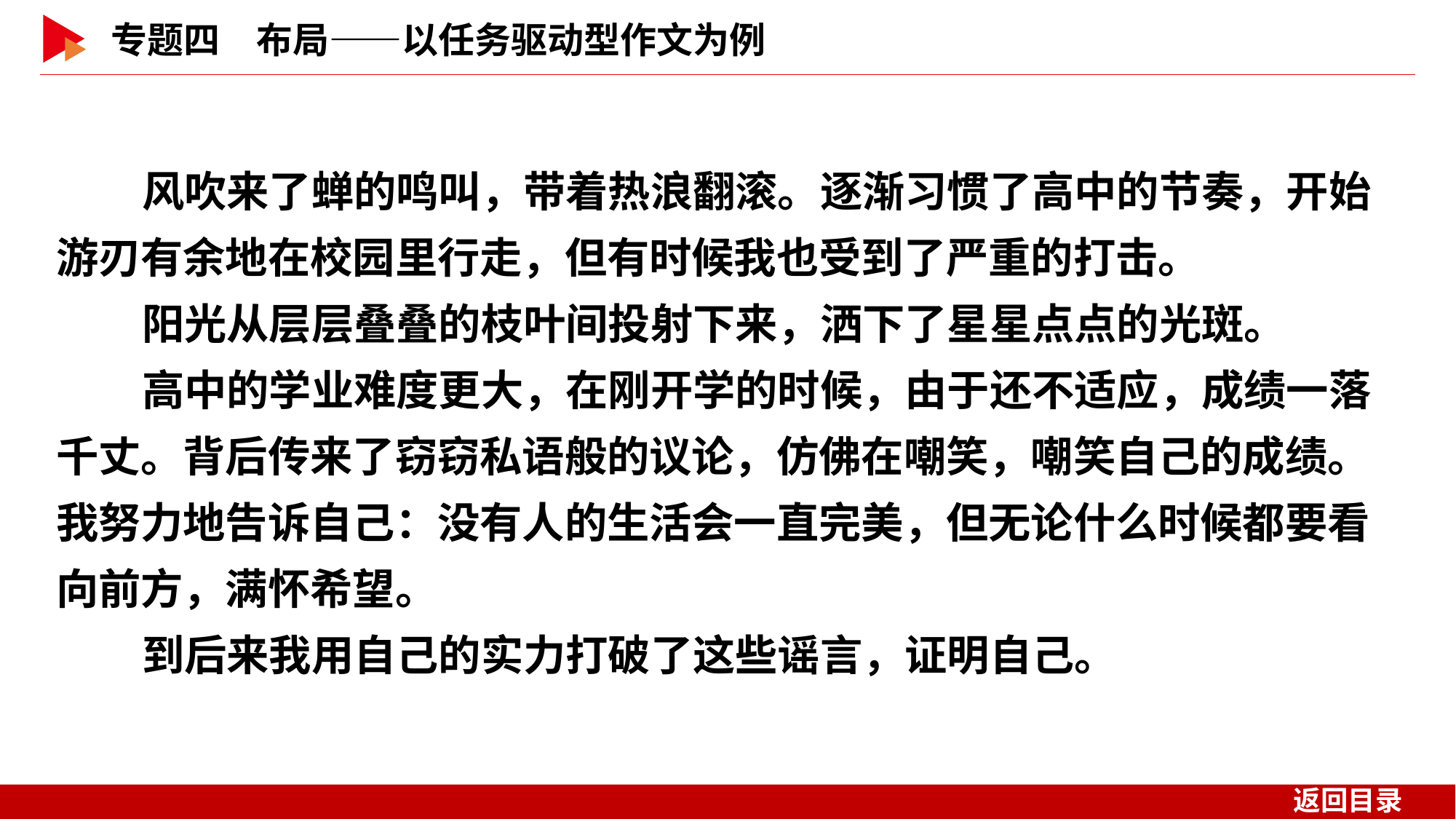

风吹来了蝉的鸣叫，带着热浪翻滚。逐渐习惯了高中的节奏，开始游刃有余地在校园里行走，但有时候我也受到了严重的打击。
阳光从层层叠叠的枝叶间投射下来，洒下了星星点点的光斑。
高中的学业难度更大，在刚开学的时候，由于还不适应，成绩一落千丈。背后传来了窃窃私语般的议论，仿佛在嘲笑，嘲笑自己的成绩。我努力地告诉自己：没有人的生活会一直完美，但无论什么时候都要看向前方，满怀希望。
到后来我用自己的实力打破了这些谣言，证明自己。